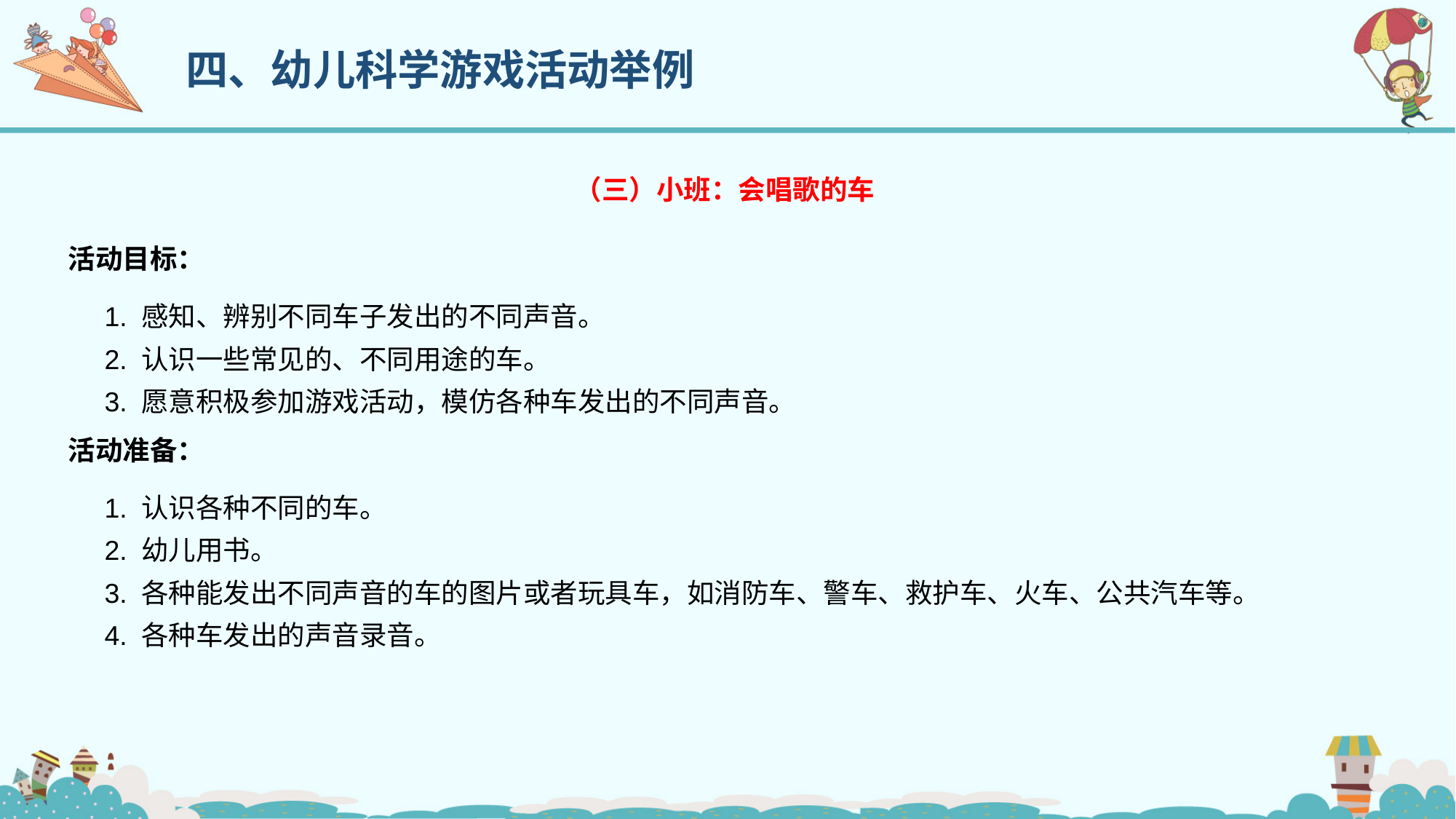

四、幼儿科学游戏活动举例

（三）小班：会唱歌的车
活动目标：
1. 感知、辨别不同车子发出的不同声音。
2. 认识一些常见的、不同用途的车。
3. 愿意积极参加游戏活动，模仿各种车发出的不同声音。
活动准备：
1. 认识各种不同的车。
2. 幼儿用书。
3. 各种能发出不同声音的车的图片或者玩具车，如消防车、警车、救护车、火车、公共汽车等。
4. 各种车发出的声音录音。